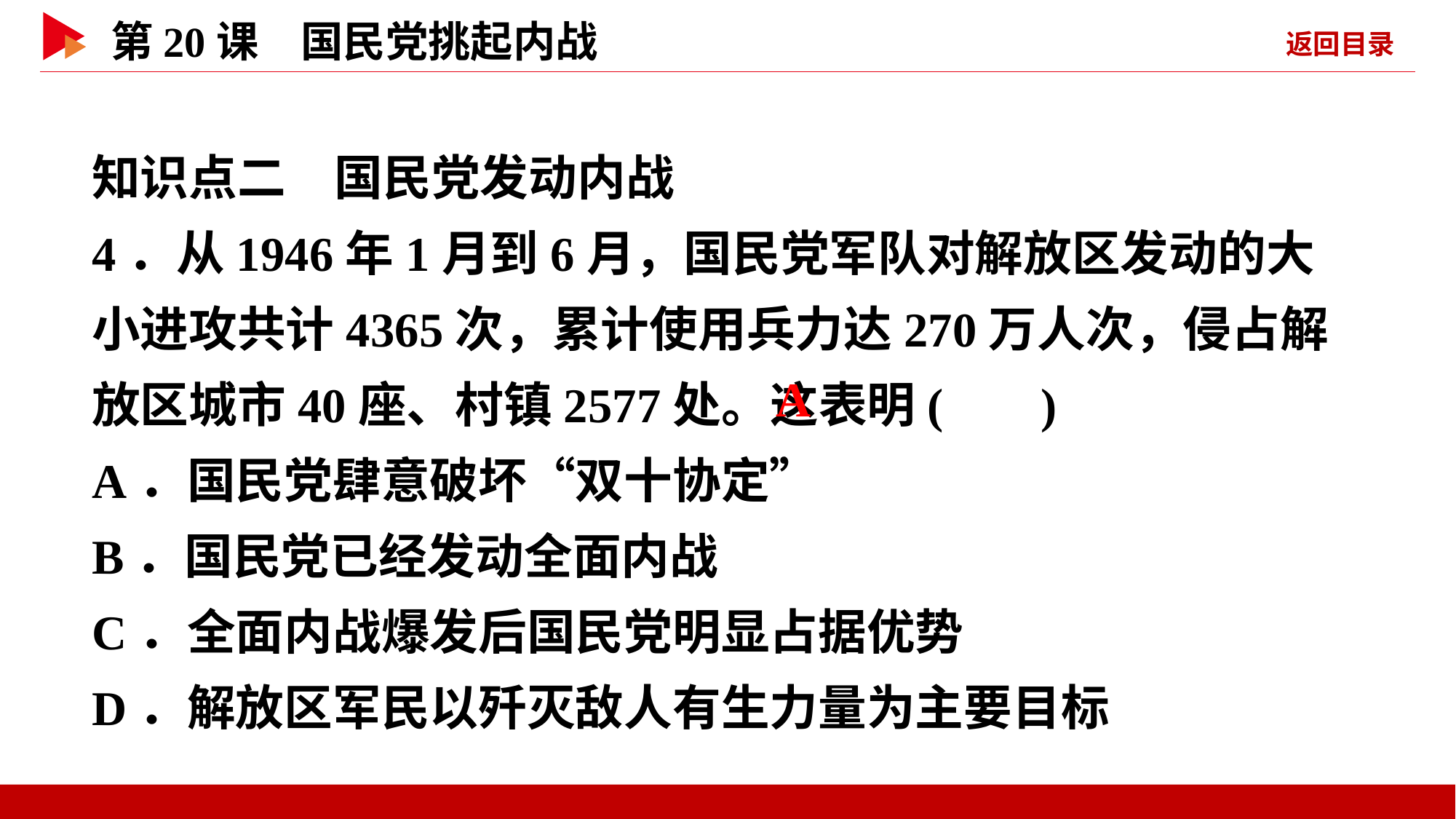

知识点二　国民党发动内战
4．从1946年1月到6月，国民党军队对解放区发动的大小进攻共计4365次，累计使用兵力达270万人次，侵占解放区城市40座、村镇2577处。这表明(        )
A．国民党肆意破坏“双十协定”
B．国民党已经发动全面内战
C．全面内战爆发后国民党明显占据优势
D．解放区军民以歼灭敌人有生力量为主要目标
   A